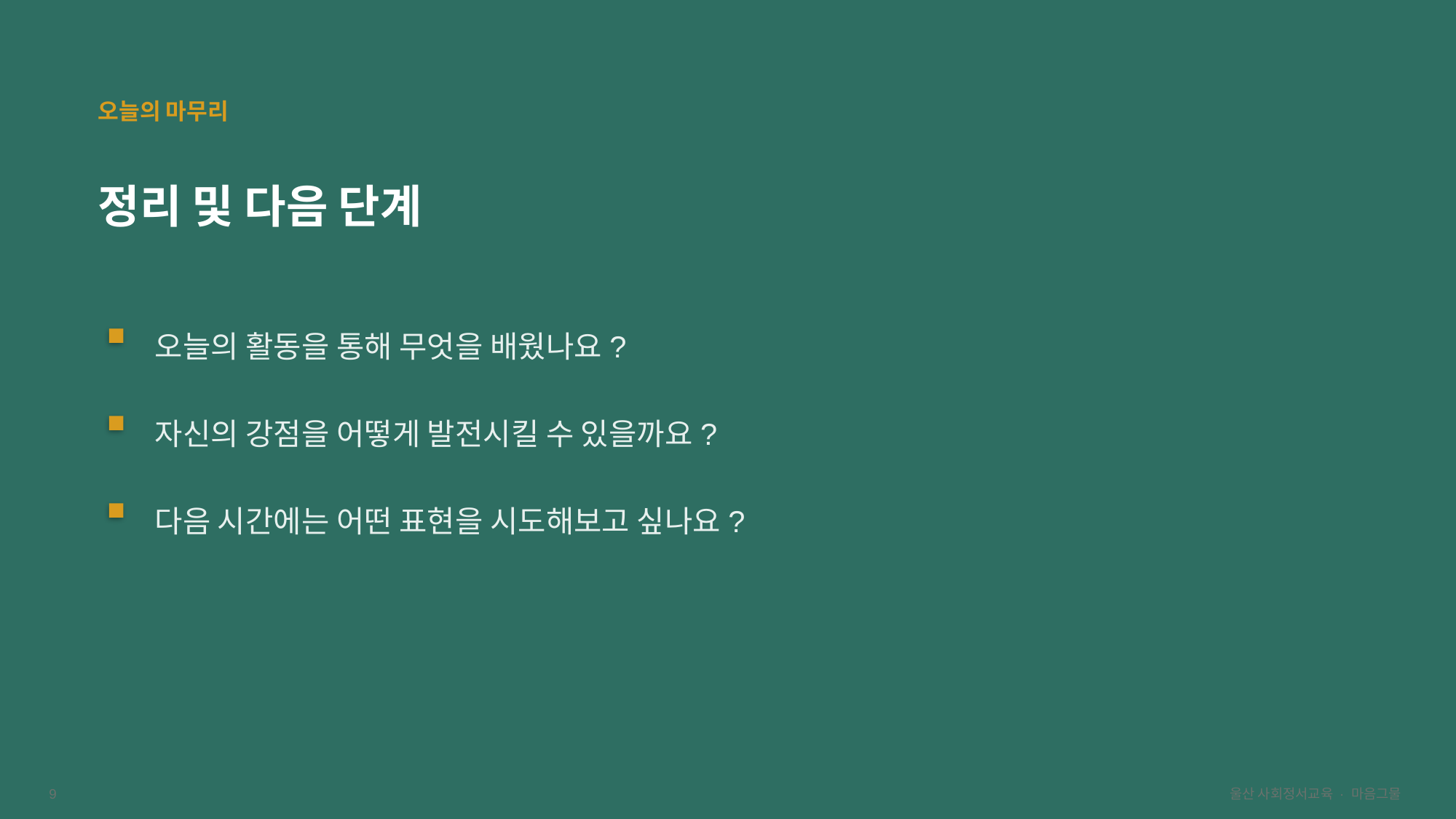

오늘의 마무리
정리 및 다음 단계
오늘의 활동을 통해 무엇을 배웠나요?

자신의 강점을 어떻게 발전시킬 수 있을까요?

다음 시간에는 어떤 표현을 시도해보고 싶나요?

9
울산 사회정서교육 · 마음그물